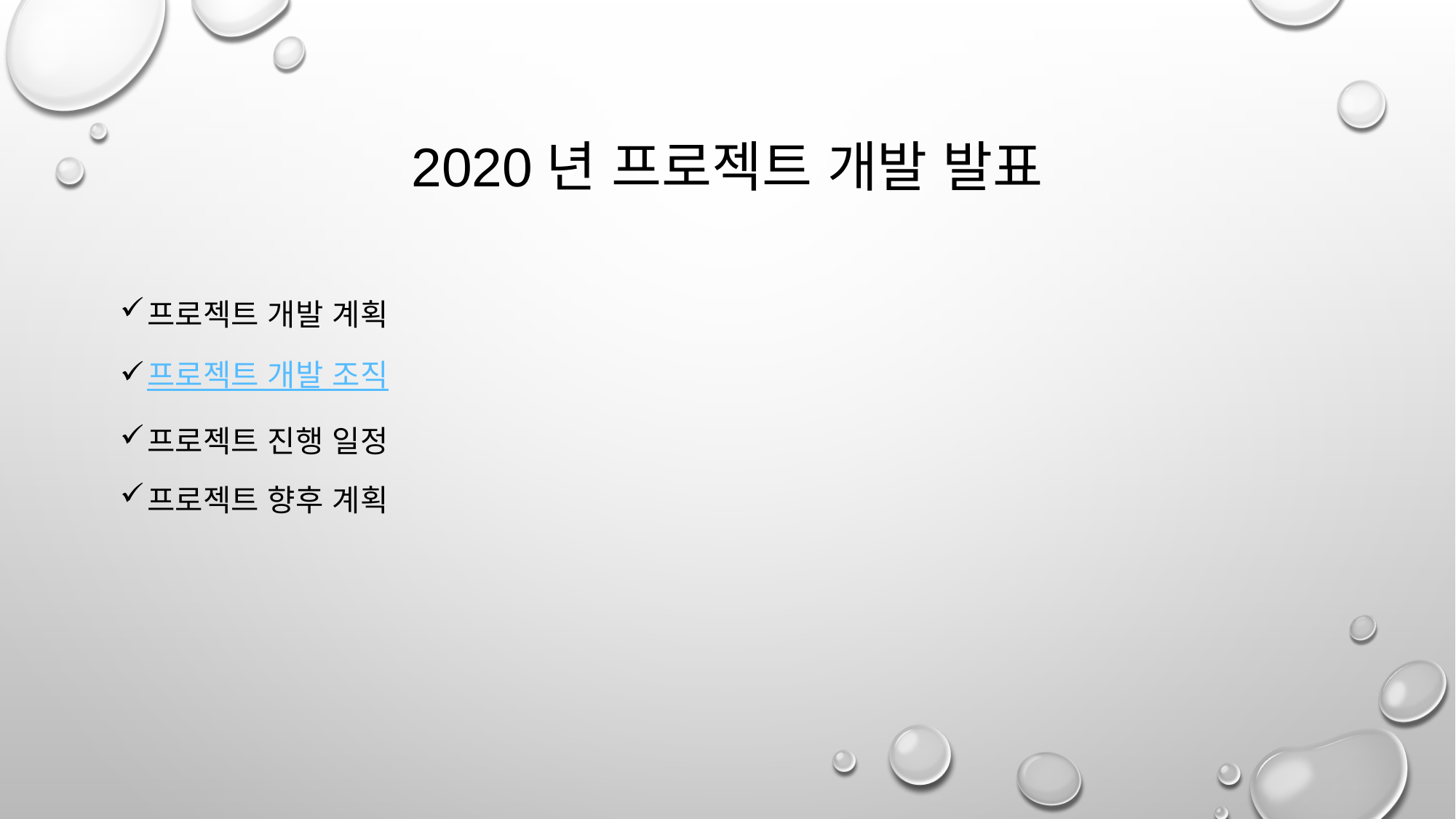

# 2020년 프로젝트 개발 발표
프로젝트 개발 계획
프로젝트 개발 조직
프로젝트 진행 일정
프로젝트 향후 계획